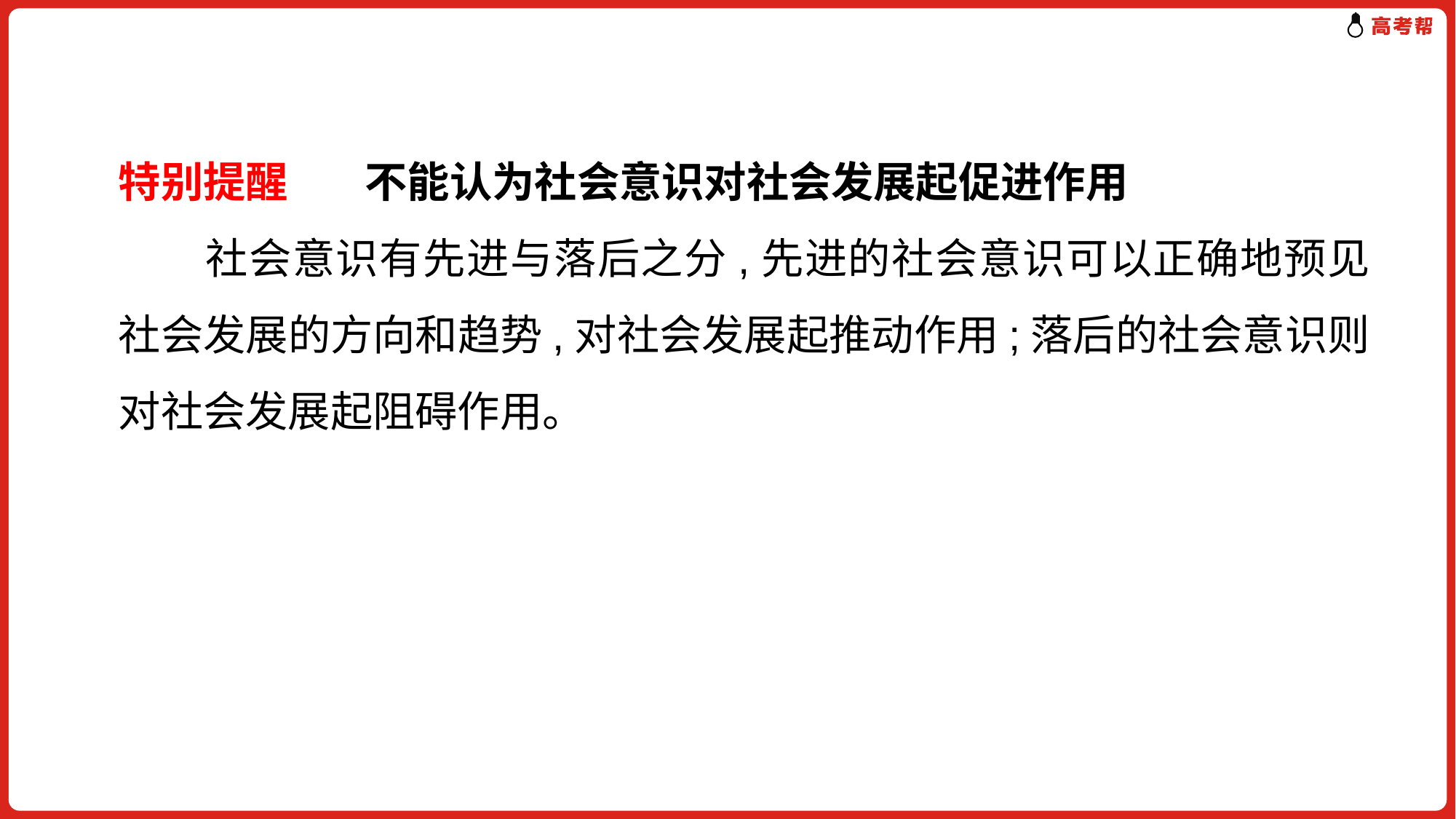

特别提醒        不能认为社会意识对社会发展起促进作用
　　社会意识有先进与落后之分,先进的社会意识可以正确地预见社会发展的方向和趋势,对社会发展起推动作用;落后的社会意识则对社会发展起阻碍作用。